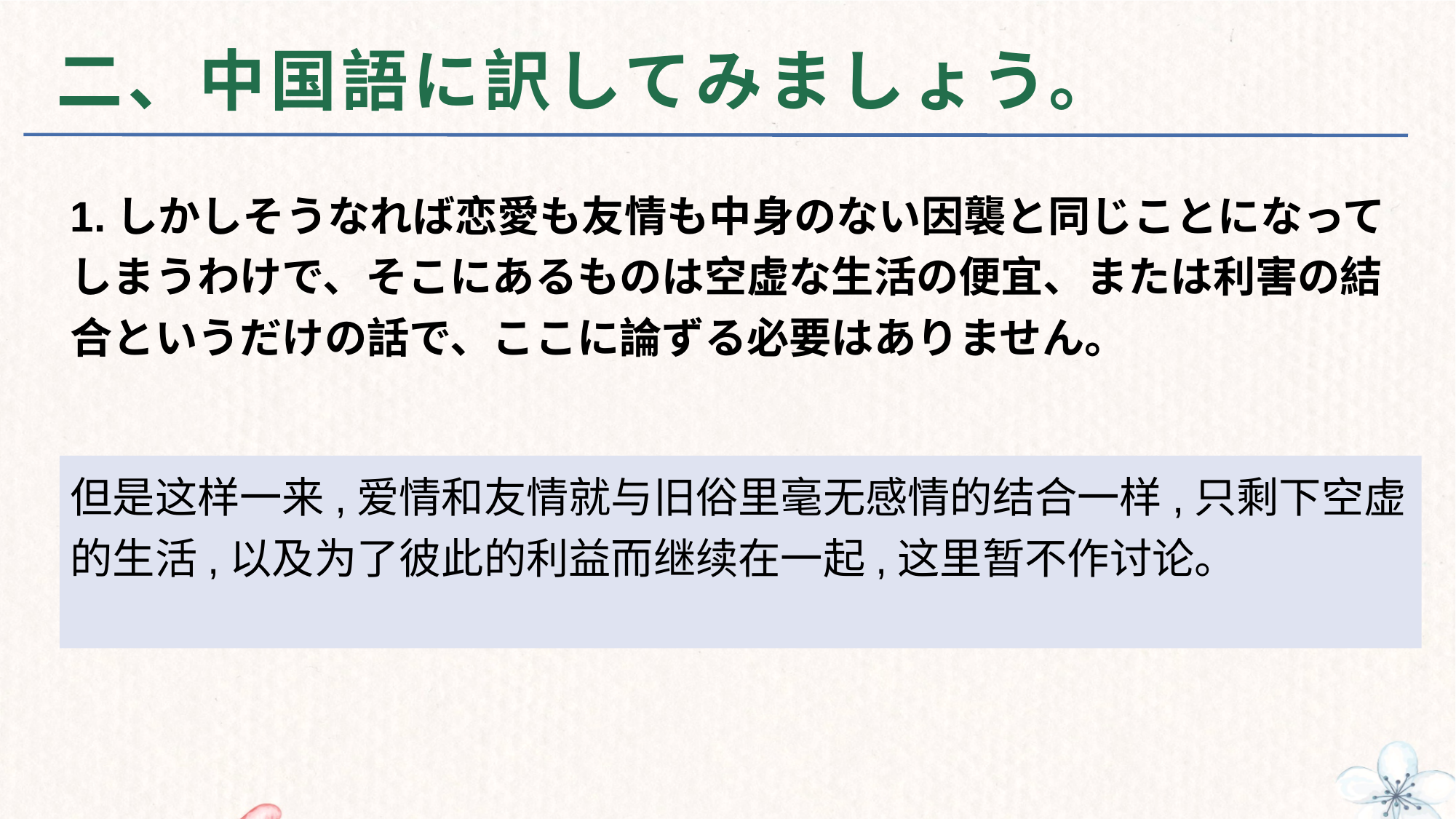

# 二、中国語に訳してみましょう。
1.しかしそうなれば恋愛も友情も中身のない因襲と同じことになってしまうわけで、そこにあるものは空虚な生活の便宜、または利害の結合というだけの話で、ここに論ずる必要はありません。
但是这样一来,爱情和友情就与旧俗里毫无感情的结合一样,只剩下空虚的生活,以及为了彼此的利益而继续在一起,这里暂不作讨论。